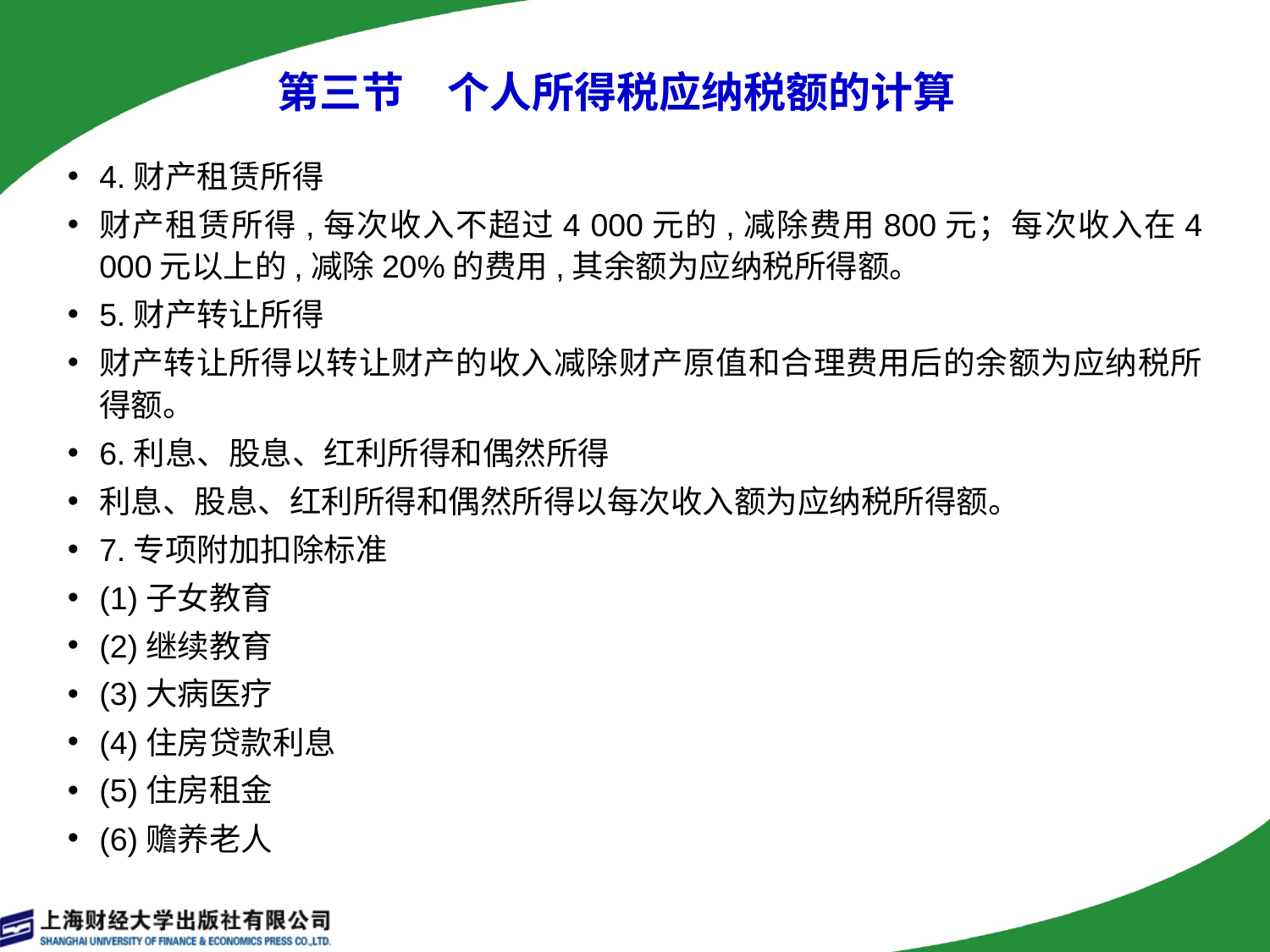

第三节　个人所得税应纳税额的计算
4.财产租赁所得
财产租赁所得,每次收入不超过4 000元的,减除费用800元；每次收入在4 000元以上的,减除20%的费用,其余额为应纳税所得额。
5.财产转让所得
财产转让所得以转让财产的收入减除财产原值和合理费用后的余额为应纳税所得额。
6.利息、股息、红利所得和偶然所得
利息、股息、红利所得和偶然所得以每次收入额为应纳税所得额。
7.专项附加扣除标准
(1)子女教育
(2)继续教育
(3)大病医疗
(4)住房贷款利息
(5)住房租金
(6)赡养老人